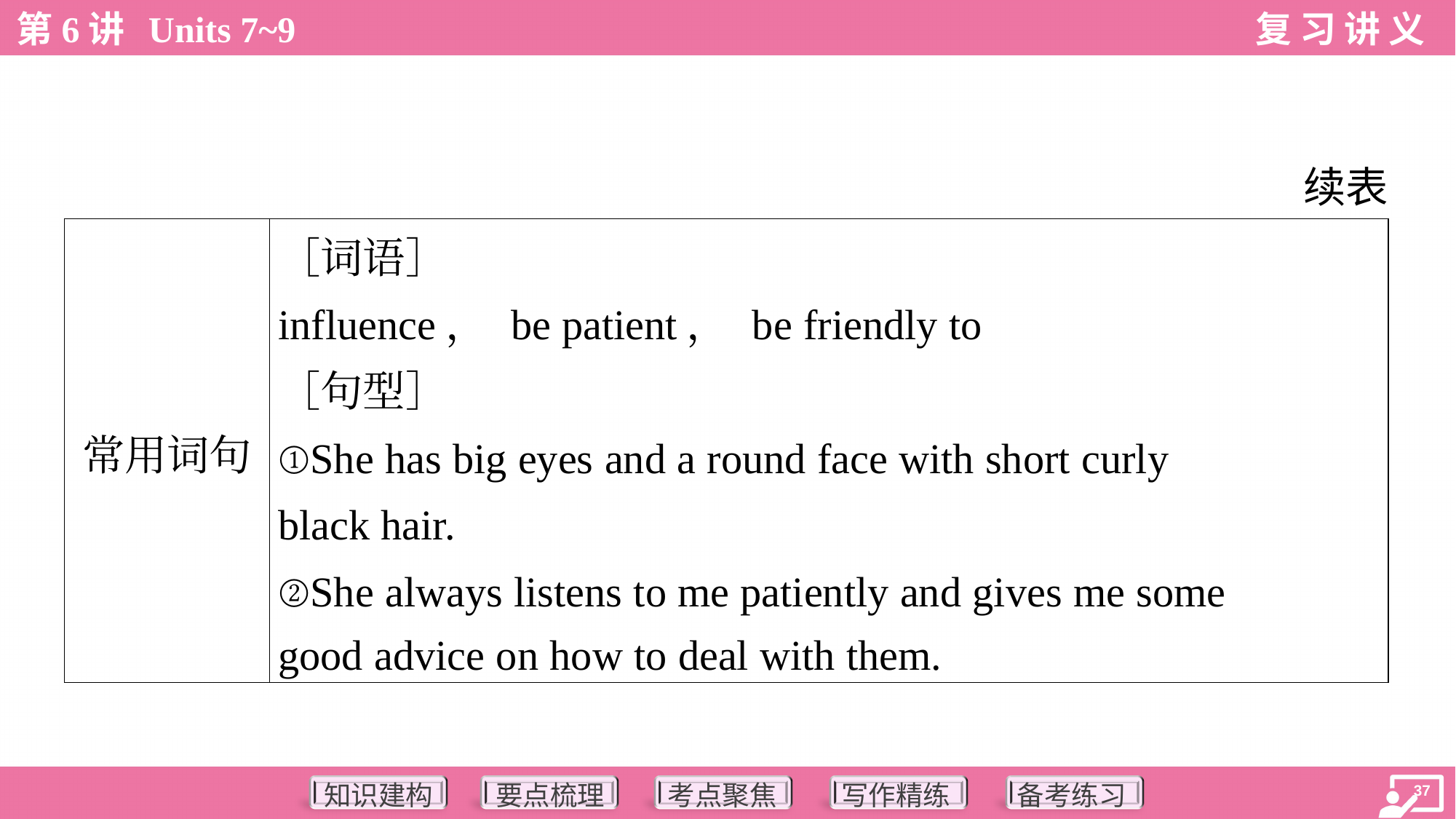

续表
| 常用词句 | ［词语］ influence， be patient， be friendly to ［句型］ ①She has big eyes and a round face with short curly black hair. ②She always listens to me patiently and gives me some good advice on how to deal with them. |
| --- | --- |